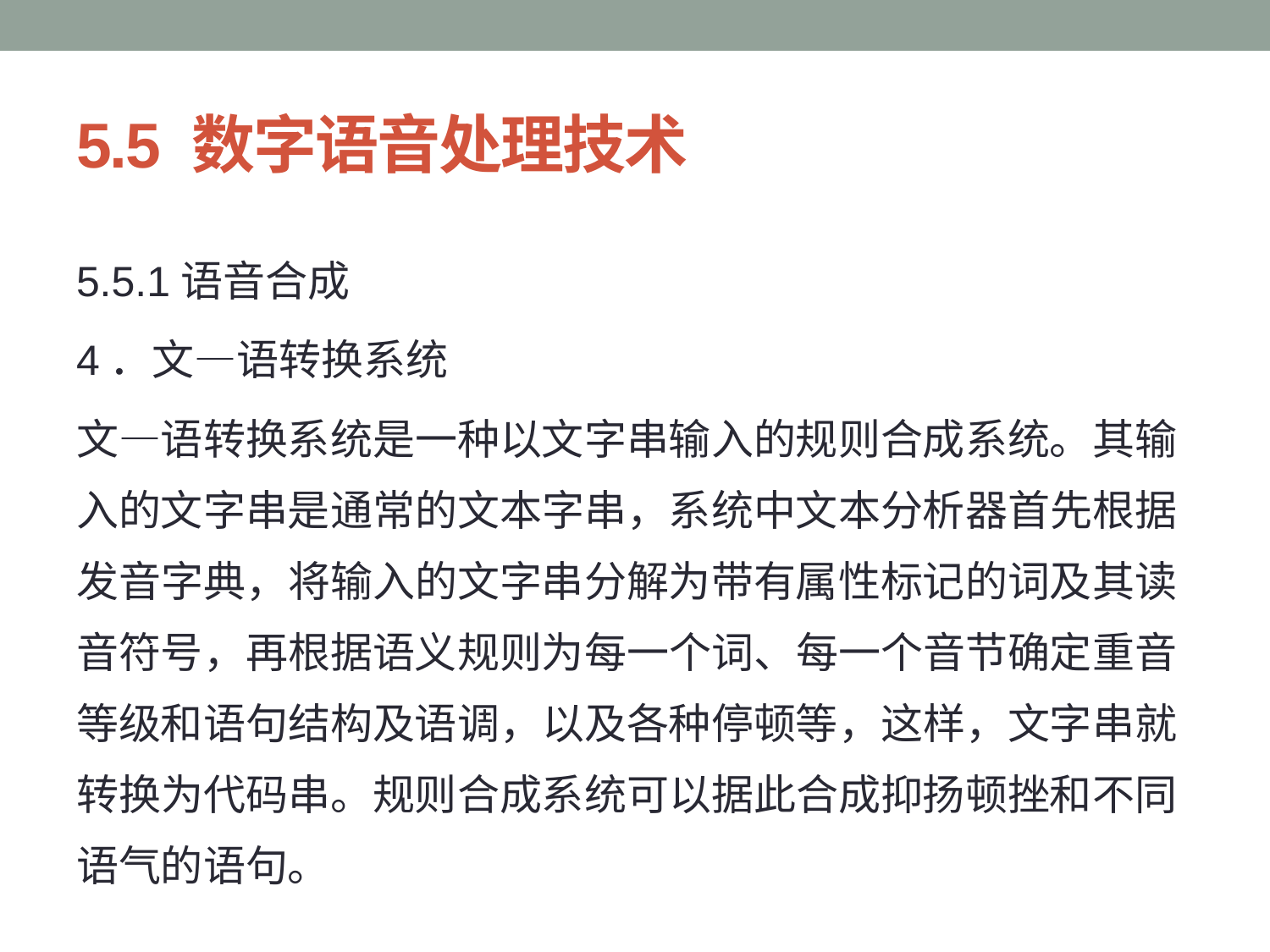

# 5.5 数字语音处理技术
5.5.1语音合成
4．文—语转换系统
文—语转换系统是一种以文字串输入的规则合成系统。其输入的文字串是通常的文本字串，系统中文本分析器首先根据发音字典，将输入的文字串分解为带有属性标记的词及其读音符号，再根据语义规则为每一个词、每一个音节确定重音等级和语句结构及语调，以及各种停顿等，这样，文字串就转换为代码串。规则合成系统可以据此合成抑扬顿挫和不同语气的语句。